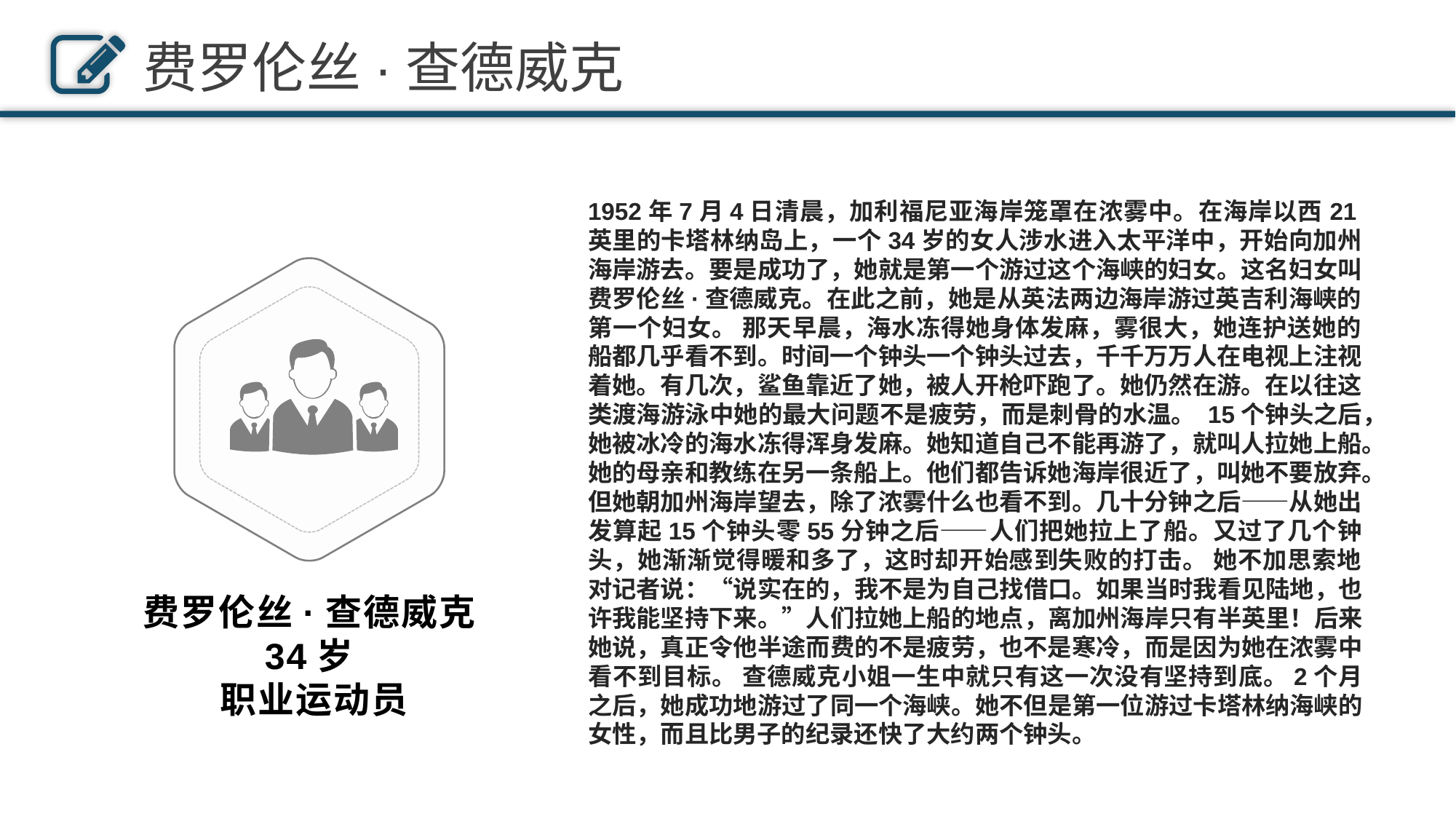

费罗伦丝·查德威克

1952年7月4日清晨，加利福尼亚海岸笼罩在浓雾中。在海岸以西21英里的卡塔林纳岛上，一个34岁的女人涉水进入太平洋中，开始向加州海岸游去。要是成功了，她就是第一个游过这个海峡的妇女。这名妇女叫费罗伦丝·查德威克。在此之前，她是从英法两边海岸游过英吉利海峡的第一个妇女。 那天早晨，海水冻得她身体发麻，雾很大，她连护送她的船都几乎看不到。时间一个钟头一个钟头过去，千千万万人在电视上注视着她。有几次，鲨鱼靠近了她，被人开枪吓跑了。她仍然在游。在以往这类渡海游泳中她的最大问题不是疲劳，而是刺骨的水温。 15个钟头之后，她被冰冷的海水冻得浑身发麻。她知道自己不能再游了，就叫人拉她上船。她的母亲和教练在另一条船上。他们都告诉她海岸很近了，叫她不要放弃。但她朝加州海岸望去，除了浓雾什么也看不到。几十分钟之后——从她出发算起15个钟头零55分钟之后——人们把她拉上了船。又过了几个钟头，她渐渐觉得暖和多了，这时却开始感到失败的打击。 她不加思索地对记者说：“说实在的，我不是为自己找借口。如果当时我看见陆地，也许我能坚持下来。”人们拉她上船的地点，离加州海岸只有半英里！后来她说，真正令他半途而费的不是疲劳，也不是寒冷，而是因为她在浓雾中看不到目标。 查德威克小姐一生中就只有这一次没有坚持到底。2个月之后，她成功地游过了同一个海峡。她不但是第一位游过卡塔林纳海峡的女性，而且比男子的纪录还快了大约两个钟头。

费罗伦丝·查德威克
34岁
职业运动员